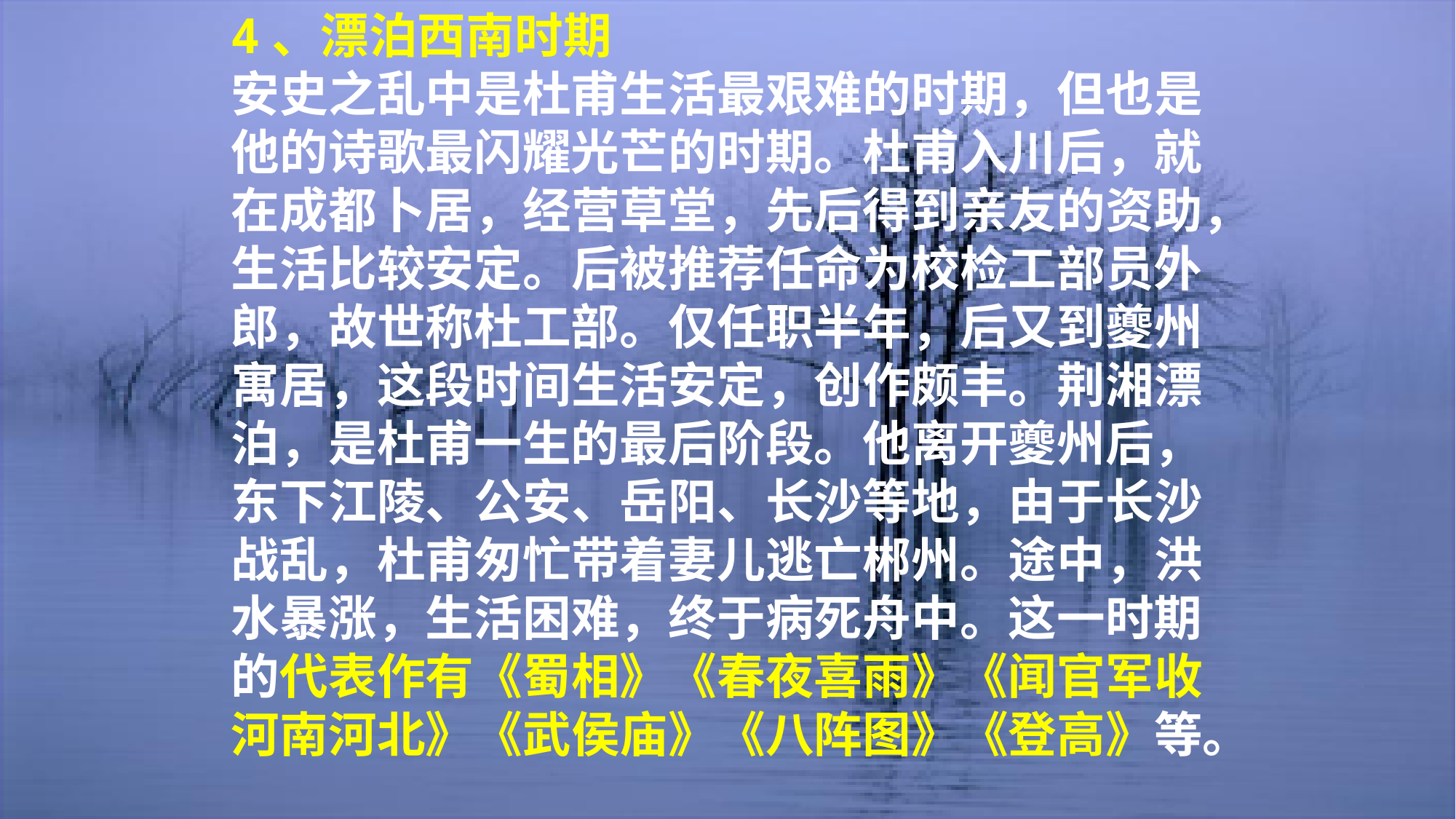

4、漂泊西南时期
安史之乱中是杜甫生活最艰难的时期，但也是他的诗歌最闪耀光芒的时期。杜甫入川后，就在成都卜居，经营草堂，先后得到亲友的资助，生活比较安定。后被推荐任命为校检工部员外郎，故世称杜工部。仅任职半年，后又到夔州寓居，这段时间生活安定，创作颇丰。荆湘漂泊，是杜甫一生的最后阶段。他离开夔州后，东下江陵、公安、岳阳、长沙等地，由于长沙战乱，杜甫匆忙带着妻儿逃亡郴州。途中，洪水暴涨，生活困难，终于病死舟中。这一时期的代表作有《蜀相》《春夜喜雨》《闻官军收河南河北》《武侯庙》《八阵图》《登高》等。